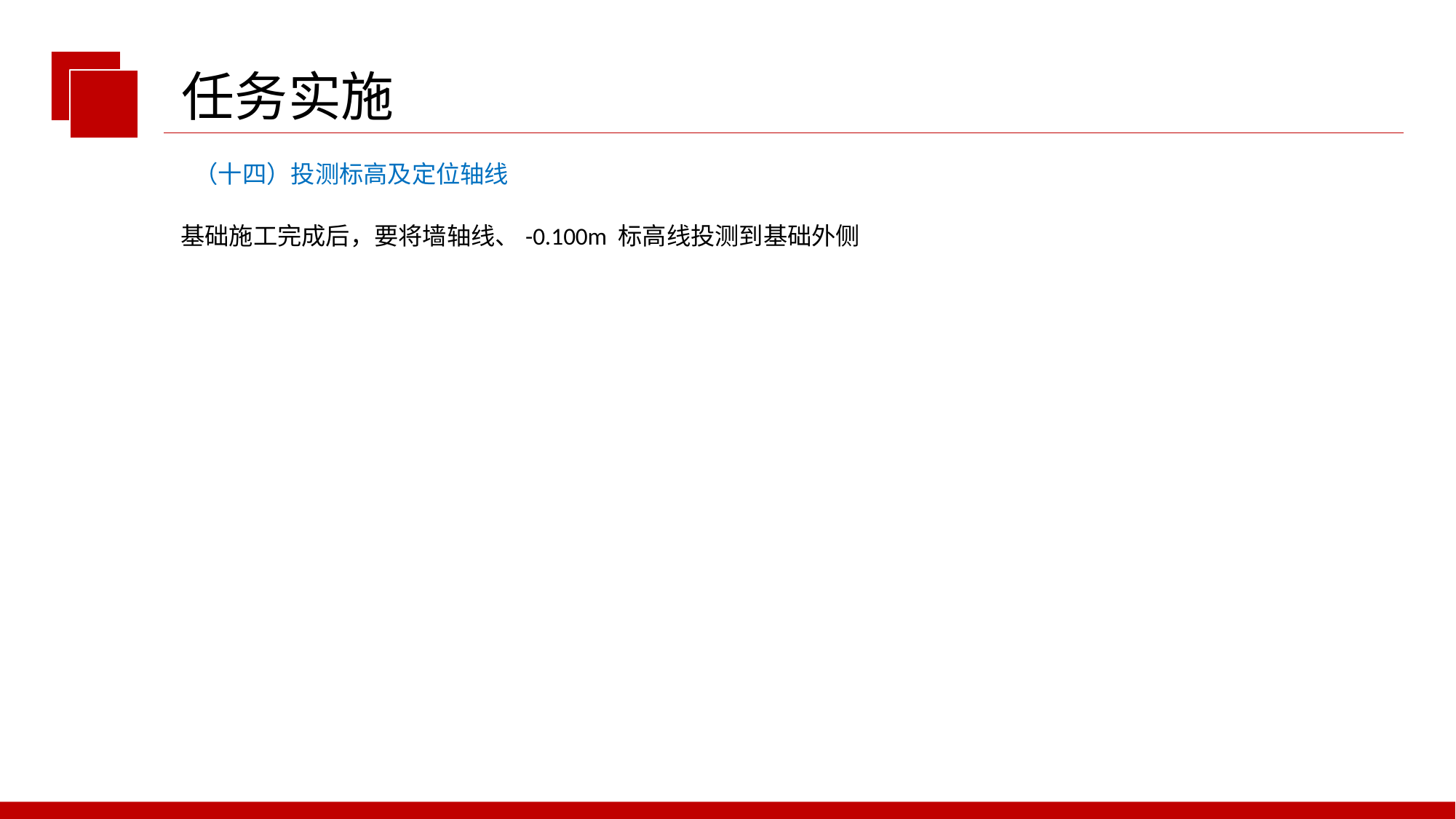

任务实施
（十四）投测标高及定位轴线
基础施工完成后，要将墙轴线、-0.100m 标高线投测到基础外侧